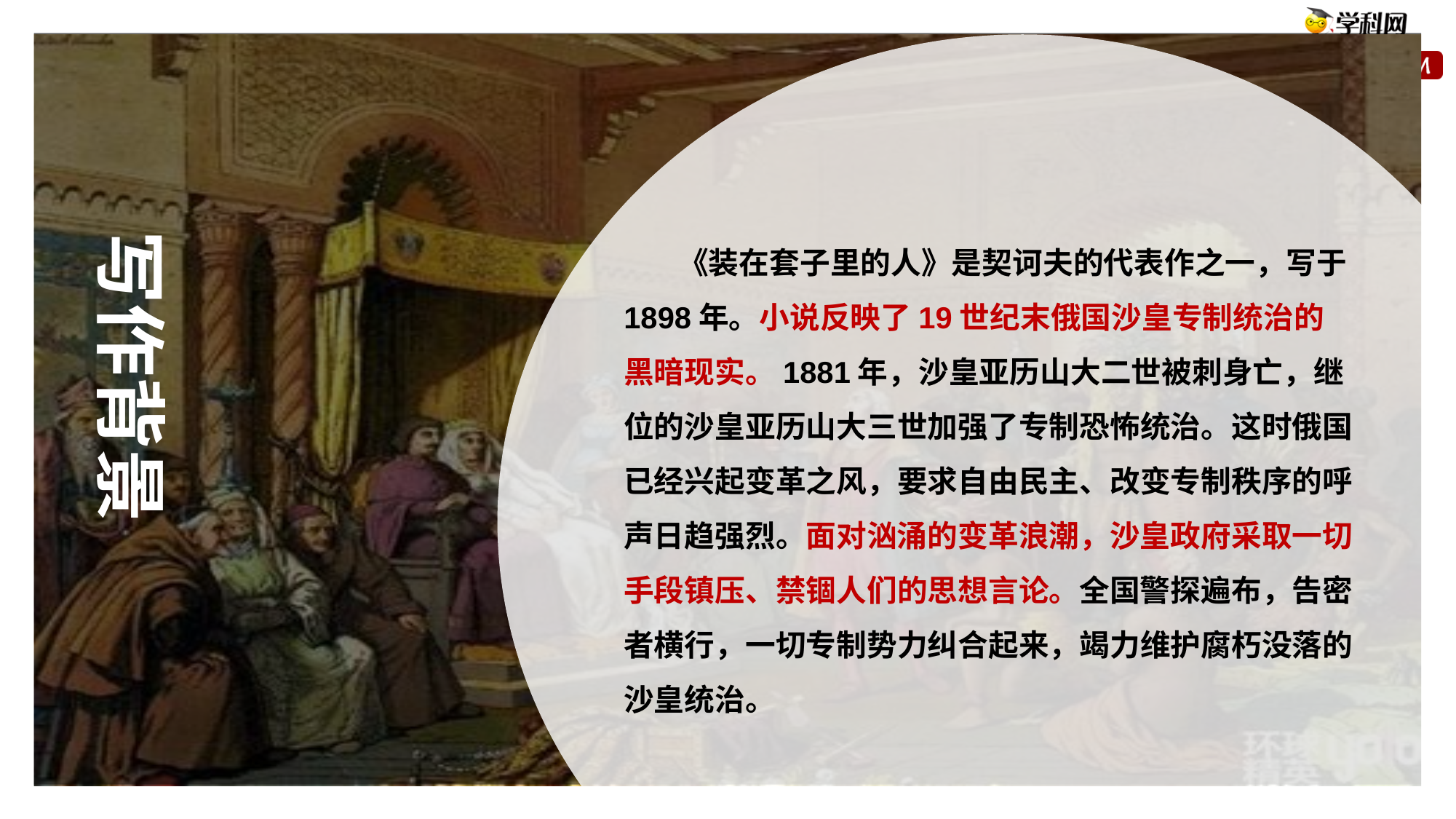

写作背景

《装在套子里的人》是契诃夫的代表作之一，写于1898年。小说反映了19世纪末俄国沙皇专制统治的黑暗现实。1881年，沙皇亚历山大二世被刺身亡，继位的沙皇亚历山大三世加强了专制恐怖统治。这时俄国已经兴起变革之风，要求自由民主、改变专制秩序的呼声日趋强烈。面对汹涌的变革浪潮，沙皇政府采取一切手段镇压、禁锢人们的思想言论。全国警探遍布，告密者横行，一切专制势力纠合起来，竭力维护腐朽没落的沙皇统治。